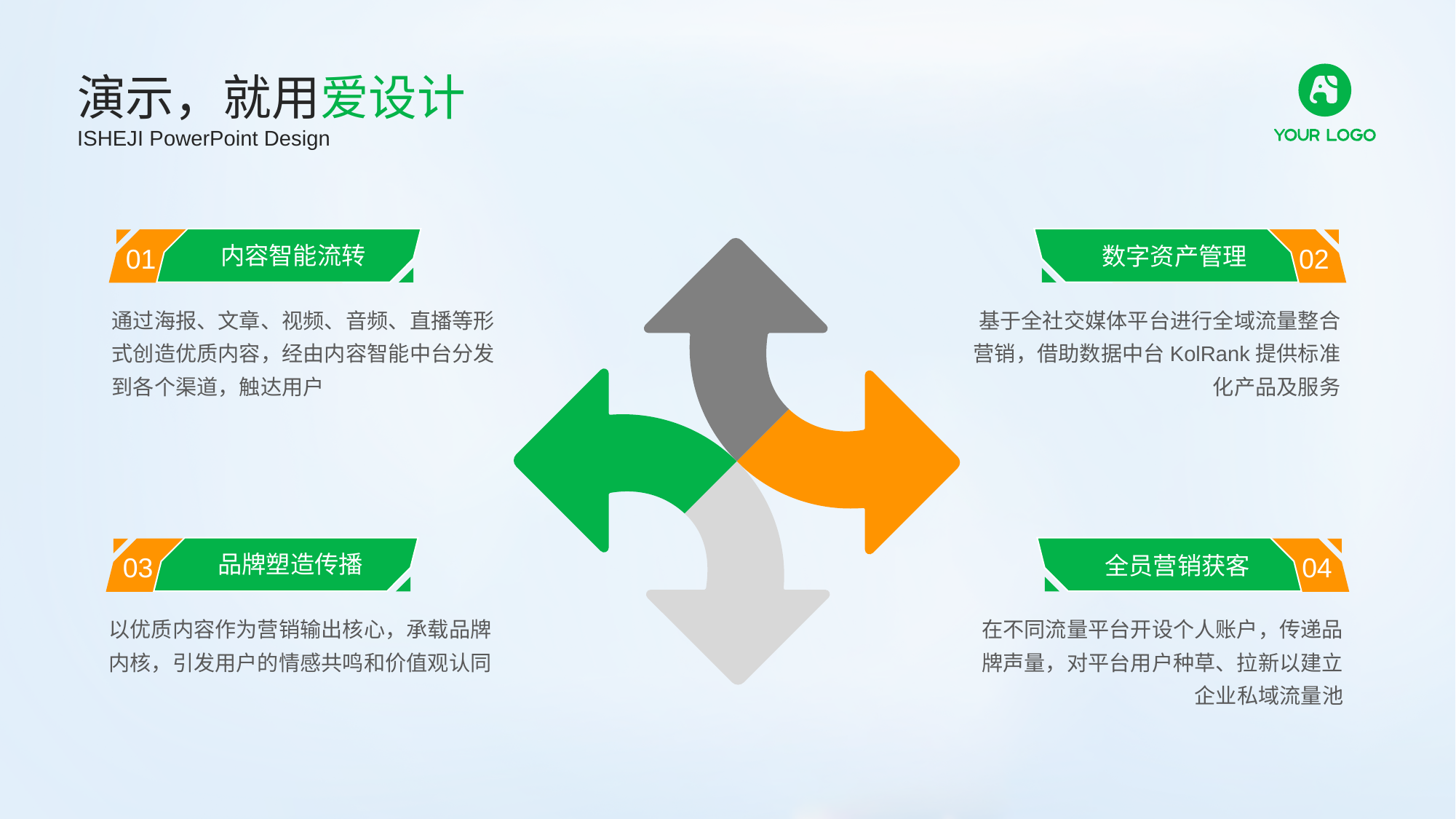

演示，就用爱设计
ISHEJI PowerPoint Design

内容智能流转
01

通过海报、文章、视频、音频、直播等形式创造优质内容，经由内容智能中台分发到各个渠道，触达用户

品牌塑造传播
03

以优质内容作为营销输出核心，承载品牌内核，引发用户的情感共鸣和价值观认同

数字资产管理
02

基于全社交媒体平台进行全域流量整合营销，借助数据中台KolRank提供标准化产品及服务

全员营销获客
04

在不同流量平台开设个人账户，传递品牌声量，对平台用户种草、拉新以建立企业私域流量池